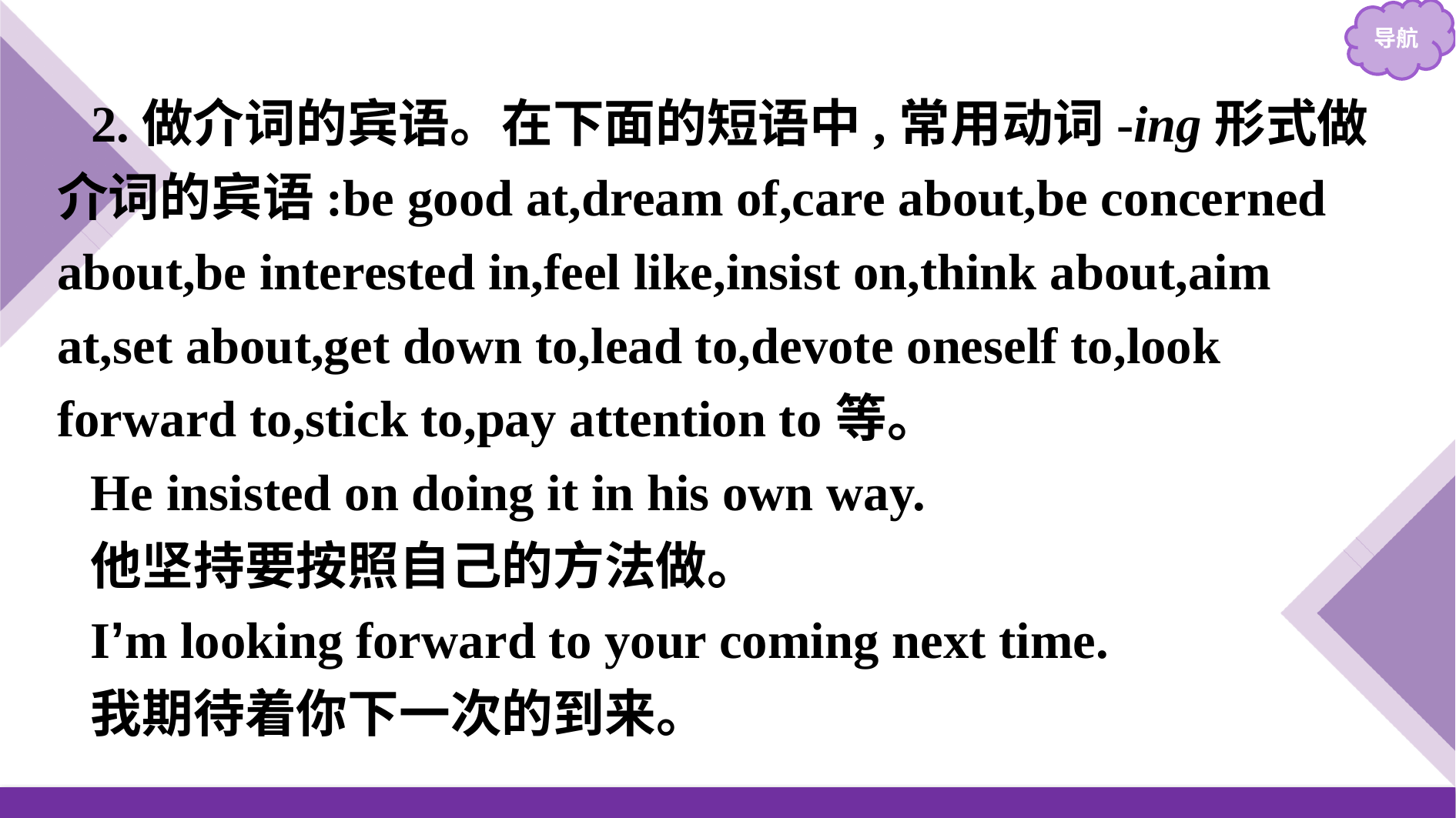

2.做介词的宾语。在下面的短语中,常用动词-ing形式做介词的宾语:be good at,dream of,care about,be concerned about,be interested in,feel like,insist on,think about,aim at,set about,get down to,lead to,devote oneself to,look forward to,stick to,pay attention to等。
He insisted on doing it in his own way.
他坚持要按照自己的方法做。
I’m looking forward to your coming next time.
我期待着你下一次的到来。